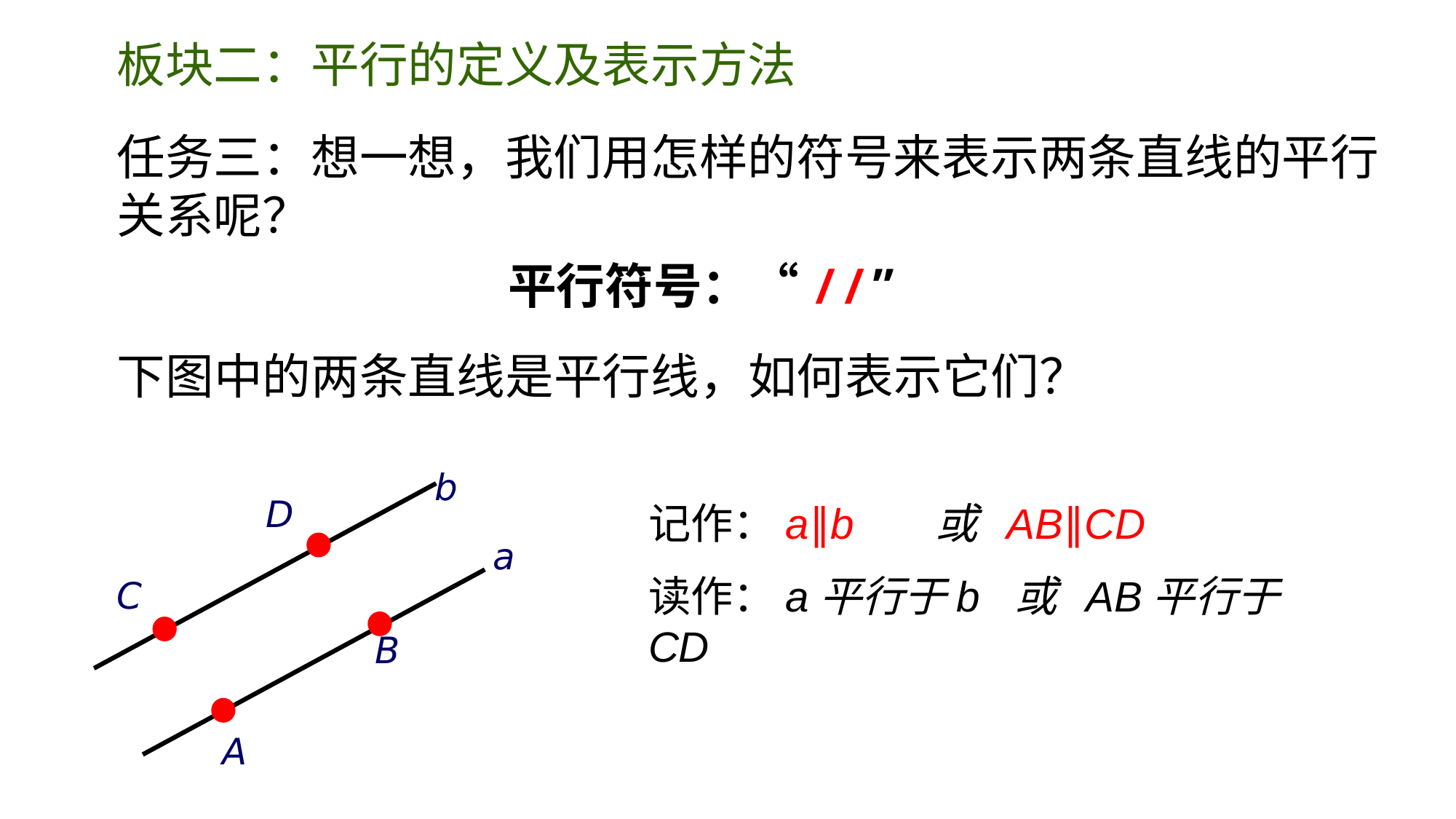

板块二：平行的定义及表示方法
任务三：想一想，我们用怎样的符号来表示两条直线的平行关系呢？
平行符号：“//”
b

D
a

C

B

A
下图中的两条直线是平行线，如何表示它们？
记作：a∥b      或  AB∥CD
读作：a平行于b  或  AB平行于CD